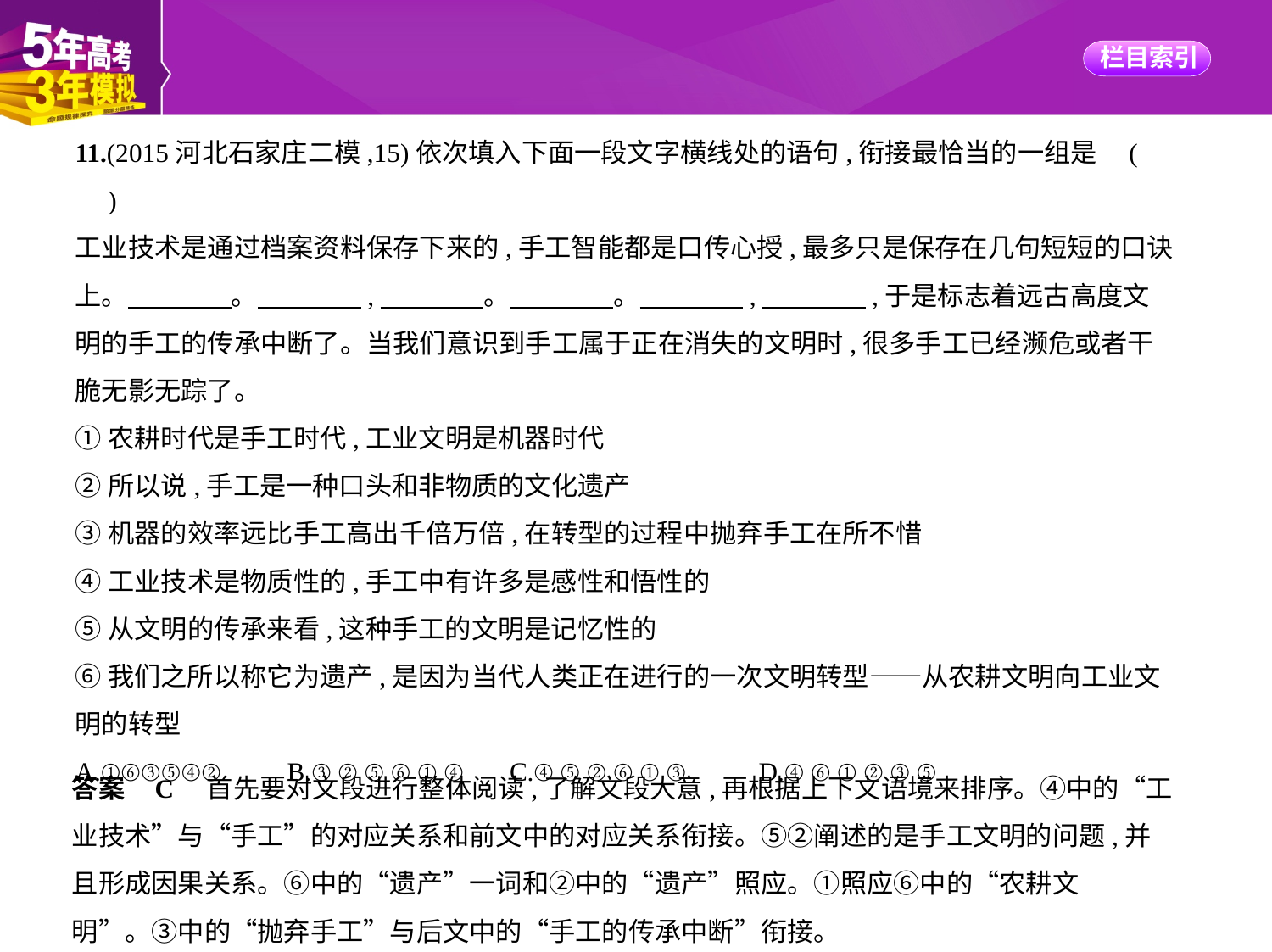

11.(2015河北石家庄二模,15)依次填入下面一段文字横线处的语句,衔接最恰当的一组是 (    　)
工业技术是通过档案资料保存下来的,手工智能都是口传心授,最多只是保存在几句短短的口诀
上。　　　    。　　　    ,　　　    。　　　    。　　　    ,　　　    ,于是标志着远古高度文
明的手工的传承中断了。当我们意识到手工属于正在消失的文明时,很多手工已经濒危或者干
脆无影无踪了。
①农耕时代是手工时代,工业文明是机器时代
②所以说,手工是一种口头和非物质的文化遗产
③机器的效率远比手工高出千倍万倍,在转型的过程中抛弃手工在所不惜
④工业技术是物质性的,手工中有许多是感性和悟性的
⑤从文明的传承来看,这种手工的文明是记忆性的
⑥我们之所以称它为遗产,是因为当代人类正在进行的一次文明转型——从农耕文明向工业文
明的转型
A.①⑥③⑤④②　　B.③②⑤⑥①④      C.④⑤②⑥①③　　D.④⑥①②③⑤
答案    C　首先要对文段进行整体阅读,了解文段大意,再根据上下文语境来排序。④中的“工
业技术”与“手工”的对应关系和前文中的对应关系衔接。⑤②阐述的是手工文明的问题,并
且形成因果关系。⑥中的“遗产”一词和②中的“遗产”照应。①照应⑥中的“农耕文
明”。③中的“抛弃手工”与后文中的“手工的传承中断”衔接。